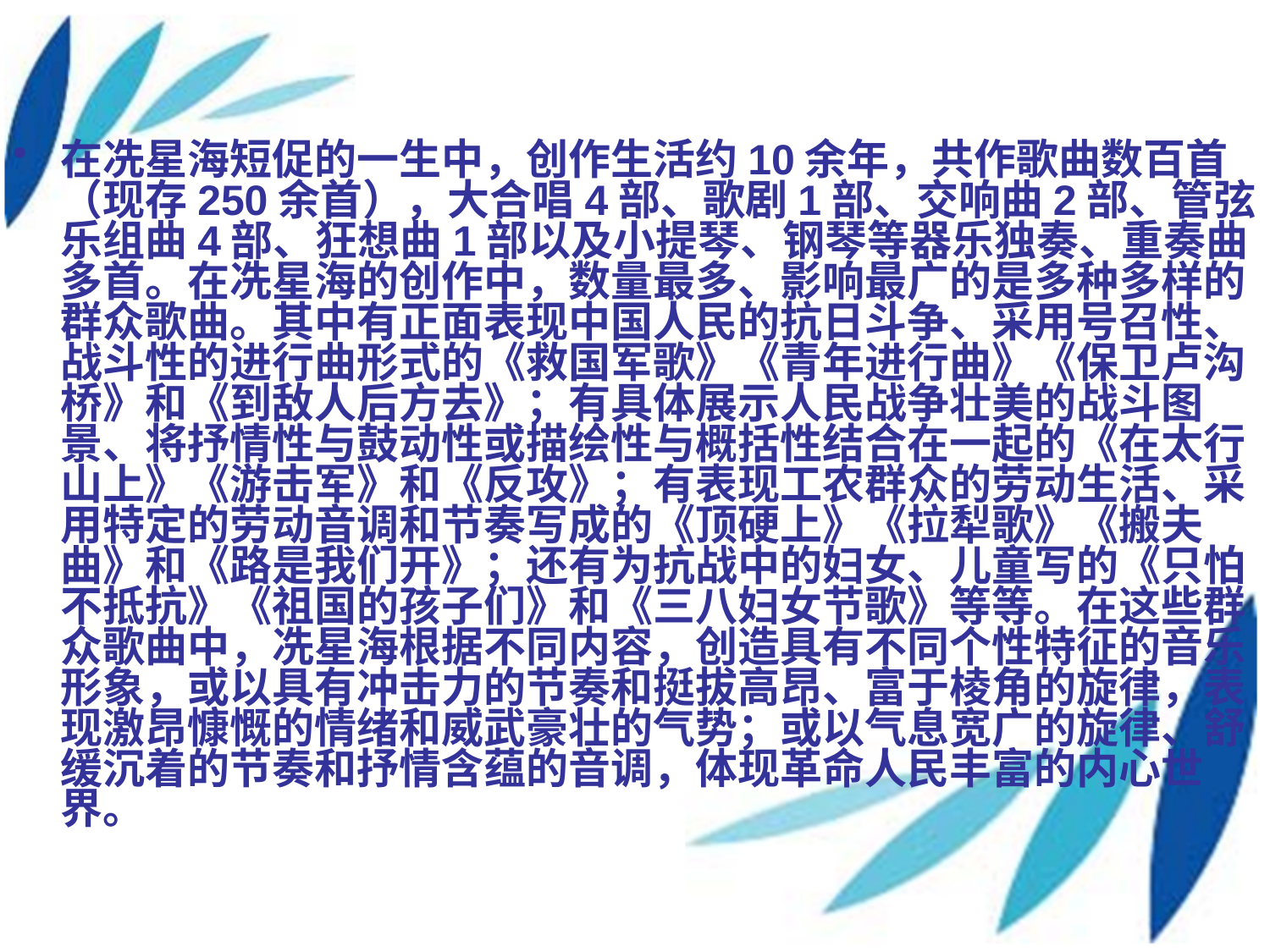

在冼星海短促的一生中，创作生活约10余年，共作歌曲数百首（现存250余首），大合唱4部、歌剧1部、交响曲2部、管弦乐组曲4部、狂想曲1部以及小提琴、钢琴等器乐独奏、重奏曲多首。在冼星海的创作中，数量最多、影响最广的是多种多样的群众歌曲。其中有正面表现中国人民的抗日斗争、采用号召性、战斗性的进行曲形式的《救国军歌》《青年进行曲》《保卫卢沟桥》和《到敌人后方去》；有具体展示人民战争壮美的战斗图景、将抒情性与鼓动性或描绘性与概括性结合在一起的《在太行山上》《游击军》和《反攻》；有表现工农群众的劳动生活、采用特定的劳动音调和节奏写成的《顶硬上》《拉犁歌》《搬夫曲》和《路是我们开》；还有为抗战中的妇女、儿童写的《只怕不抵抗》《祖国的孩子们》和《三八妇女节歌》等等。在这些群众歌曲中，冼星海根据不同内容，创造具有不同个性特征的音乐形象，或以具有冲击力的节奏和挺拔高昂、富于棱角的旋律，表现激昂慷慨的情绪和威武豪壮的气势；或以气息宽广的旋律、舒缓沉着的节奏和抒情含蕴的音调，体现革命人民丰富的内心世界。